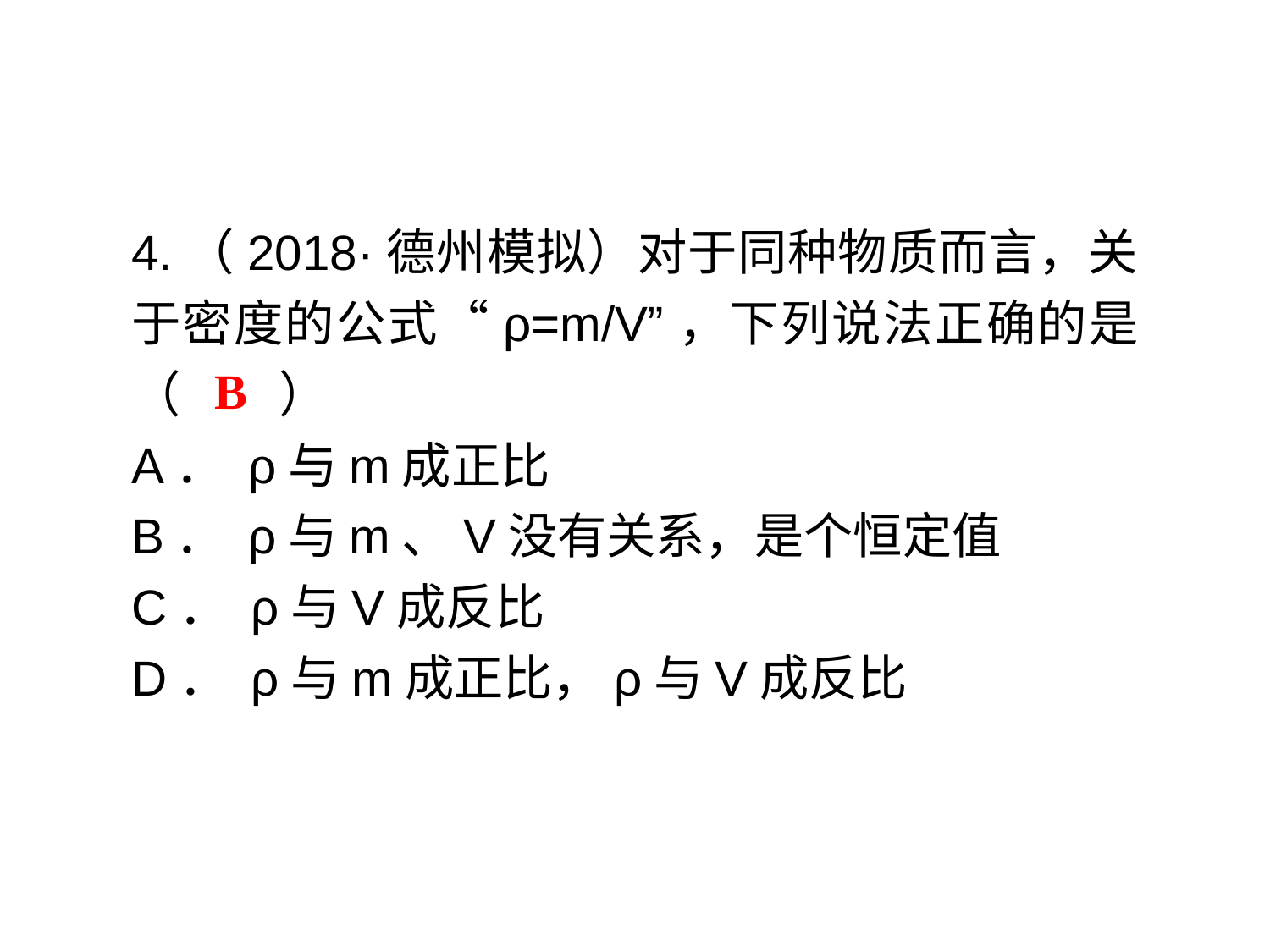

4.（2018·德州模拟）对于同种物质而言，关于密度的公式“ρ=m/V”，下列说法正确的是（　　）
A． ρ与m成正比
B． ρ与m、V没有关系，是个恒定值
C． ρ与V成反比
D． ρ与m成正比，ρ与V成反比
B